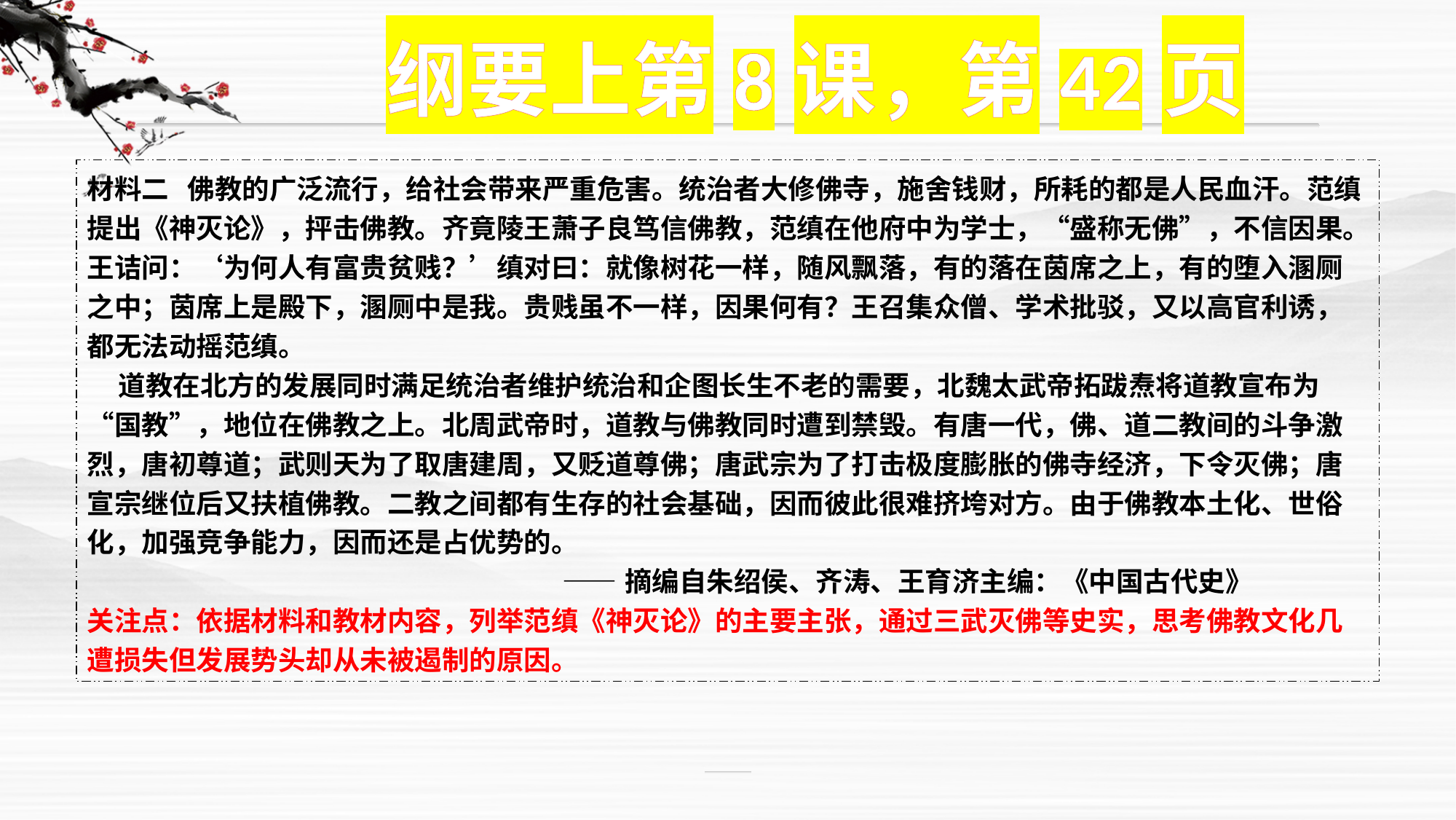

纲要上第8课，第42页
材料二   佛教的广泛流行，给社会带来严重危害。统治者大修佛寺，施舍钱财，所耗的都是人民血汗。范缜提出《神灭论》，抨击佛教。齐竟陵王萧子良笃信佛教，范缜在他府中为学士，“盛称无佛”，不信因果。王诘问：‘为何人有富贵贫贱？’缜对曰：就像树花一样，随风飘落，有的落在茵席之上，有的堕入溷厕之中；茵席上是殿下，溷厕中是我。贵贱虽不一样，因果何有？王召集众僧、学术批驳，又以高官利诱，都无法动摇范缜。
    道教在北方的发展同时满足统治者维护统治和企图长生不老的需要，北魏太武帝拓跋焘将道教宣布为“国教”，地位在佛教之上。北周武帝时，道教与佛教同时遭到禁毁。有唐一代，佛、道二教间的斗争激烈，唐初尊道；武则天为了取唐建周，又贬道尊佛；唐武宗为了打击极度膨胀的佛寺经济，下令灭佛；唐宣宗继位后又扶植佛教。二教之间都有生存的社会基础，因而彼此很难挤垮对方。由于佛教本土化、世俗化，加强竞争能力，因而还是占优势的。
                                                                             ——摘编自朱绍侯、齐涛、王育济主编：《中国古代史》
关注点：依据材料和教材内容，列举范缜《神灭论》的主要主张，通过三武灭佛等史实，思考佛教文化几遭损失但发展势头却从未被遏制的原因。